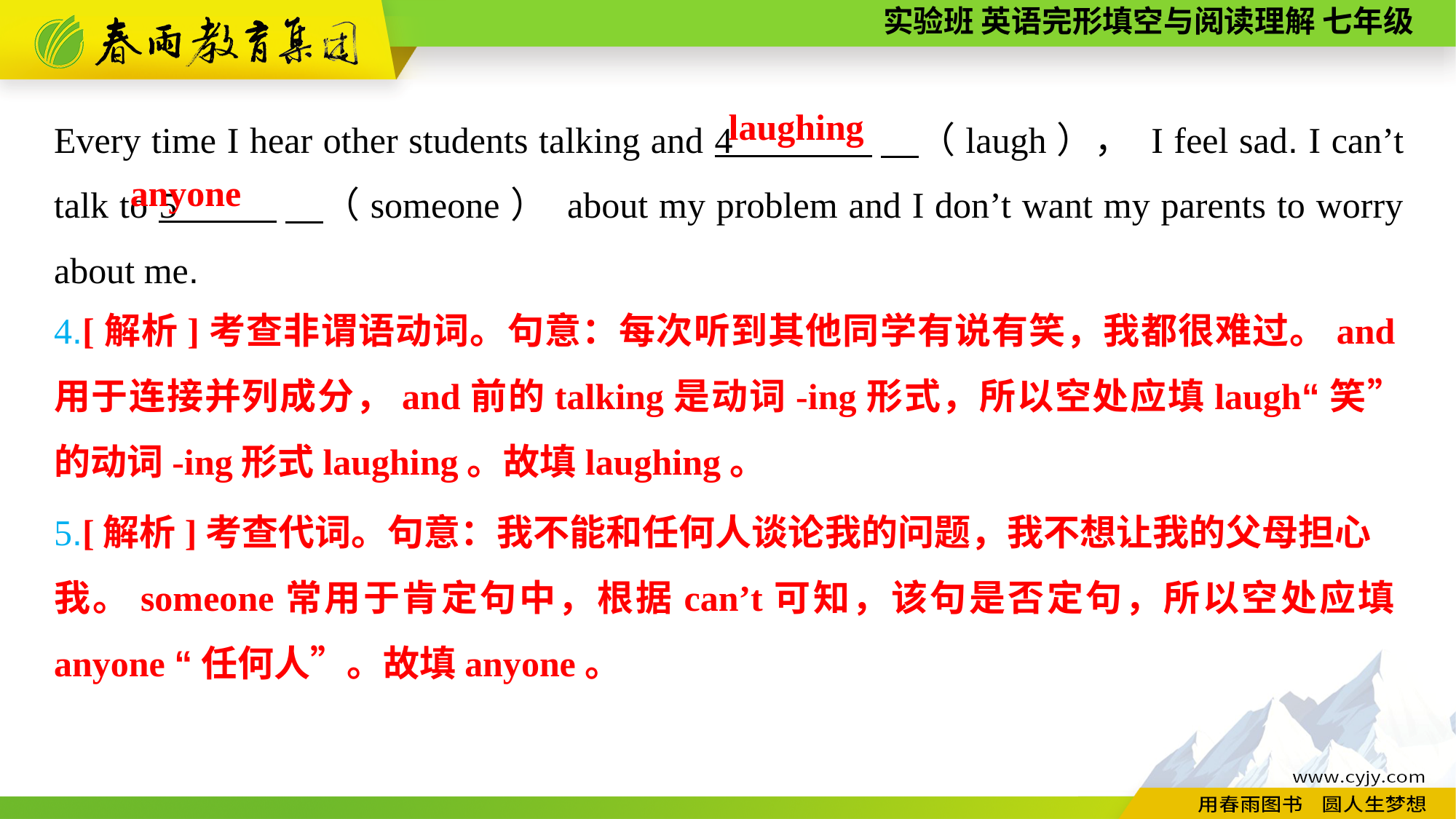

Every time I hear other students talking and 4             　（laugh）， I feel sad. I can’t talk to 5         　（someone） about my problem and I don’t want my parents to worry about me.
 laughing
anyone
4.[解析]考查非谓语动词。句意：每次听到其他同学有说有笑，我都很难过。and用于连接并列成分，and前的talking是动词-ing形式，所以空处应填laugh“笑”的动词-ing形式laughing。故填laughing。
5.[解析]考查代词。句意：我不能和任何人谈论我的问题，我不想让我的父母担心
我。someone常用于肯定句中，根据can’t可知，该句是否定句，所以空处应填anyone “任何人”。故填anyone。